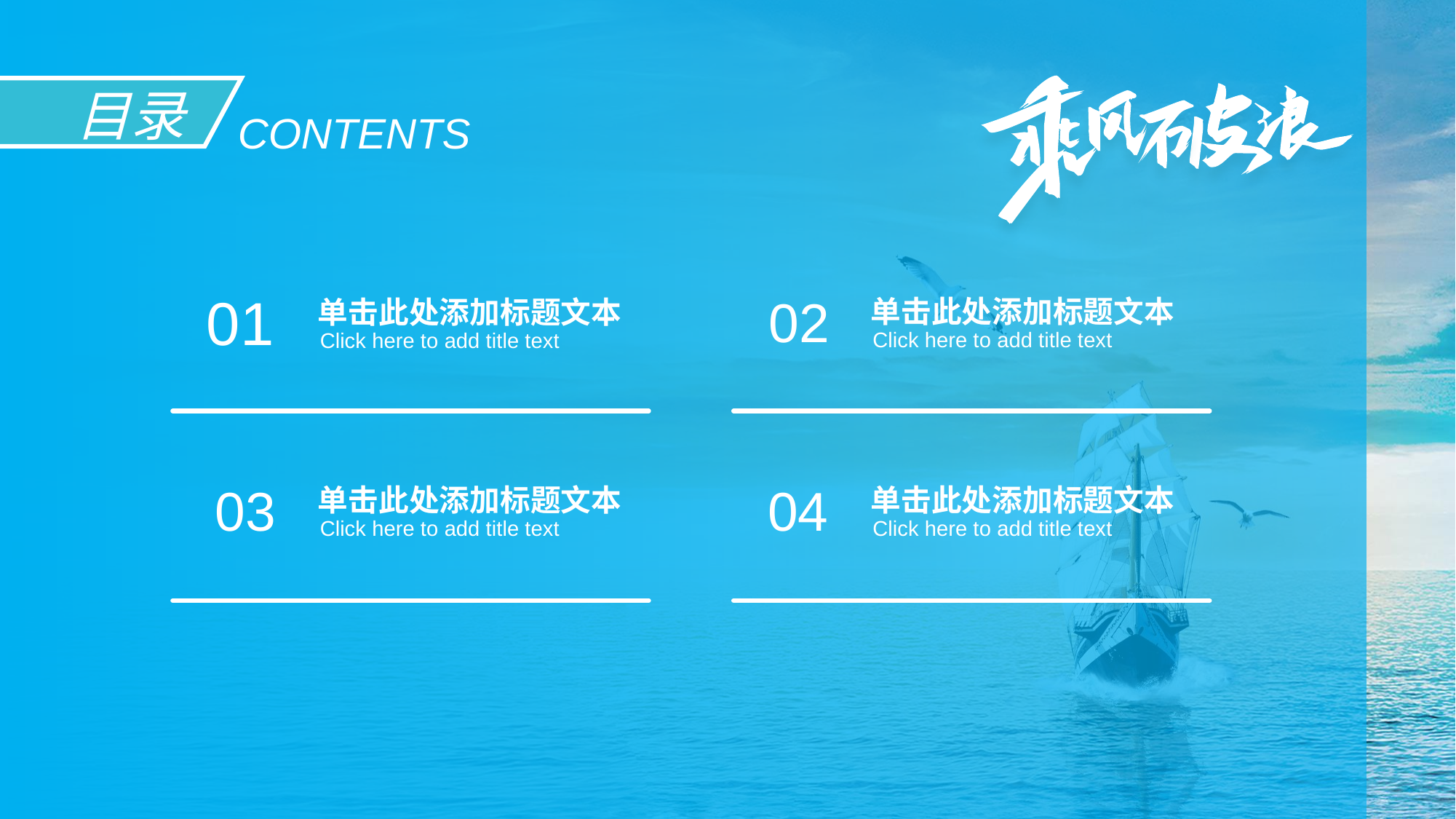

目录

CONTENTS
01
单击此处添加标题文本
Click here to add title text
02
单击此处添加标题文本
Click here to add title text
03
单击此处添加标题文本
Click here to add title text
04
单击此处添加标题文本
Click here to add title text